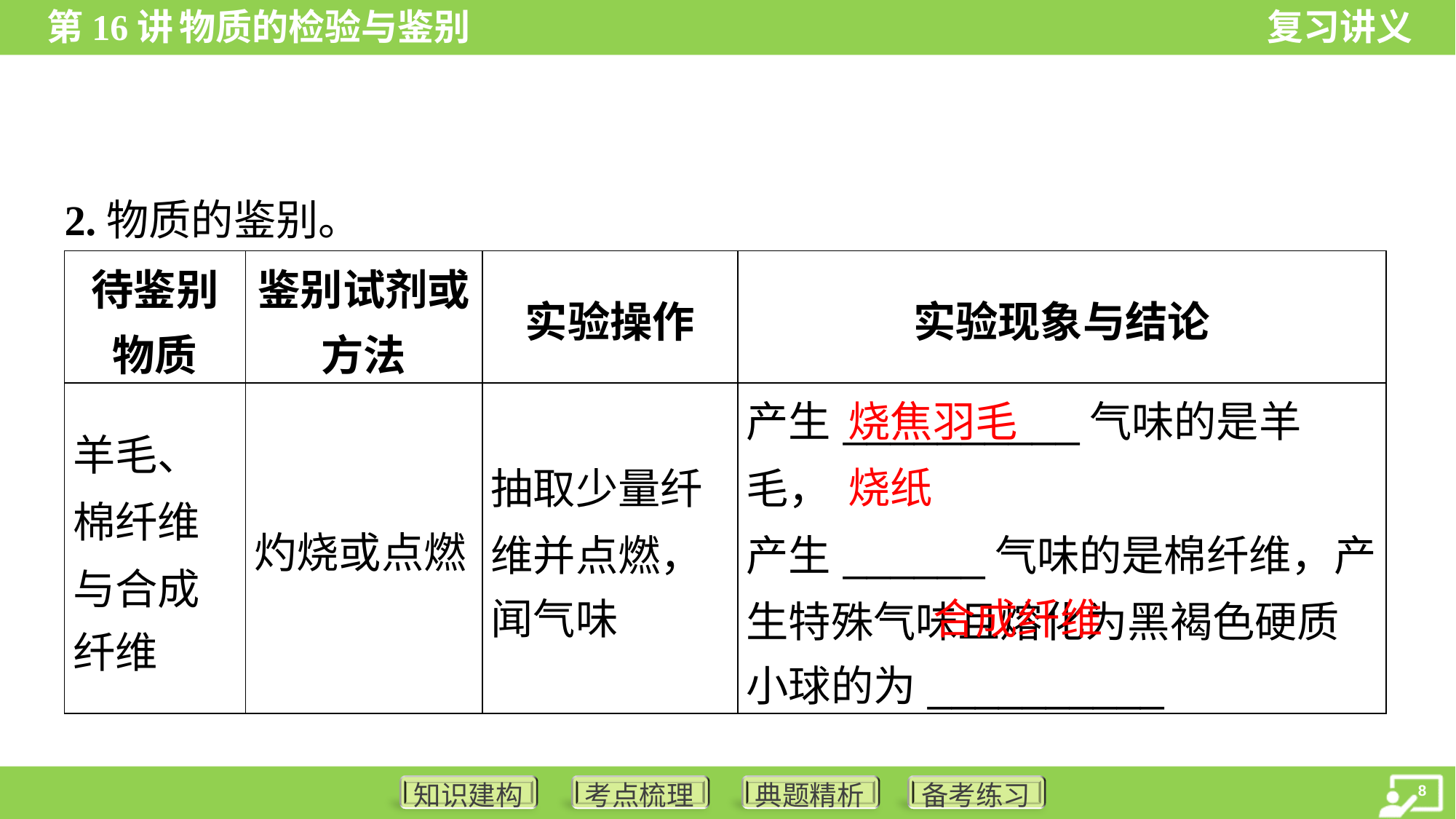

2.物质的鉴别。
| 待鉴别 物质 | 鉴别试剂或 方法 | 实验操作 | 实验现象与结论 |
| --- | --- | --- | --- |
| 羊毛、 棉纤维 与合成 纤维 | 灼烧或点燃 | 抽取少量纤 维并点燃， 闻气味 | 产生\_\_\_\_\_\_\_\_\_\_气味的是羊毛， 产生\_\_\_\_\_\_气味的是棉纤维，产 生特殊气味且熔化为黑褐色硬质 小球的为\_\_\_\_\_\_\_\_\_\_ |
烧焦羽毛
烧纸
合成纤维